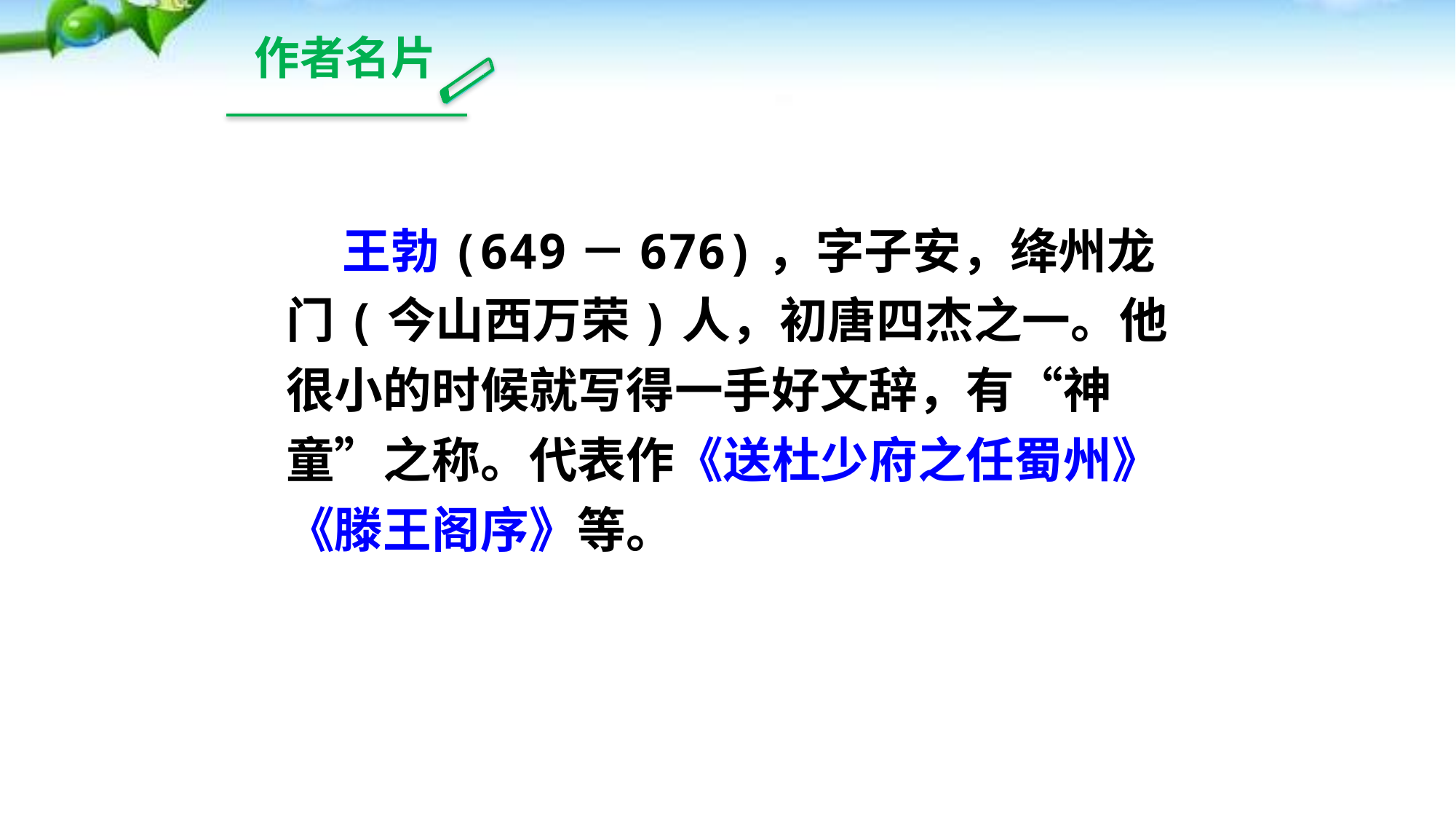

作者名片

    王勃(649－676)，字子安，绛州龙门(今山西万荣)人，初唐四杰之一。他很小的时候就写得一手好文辞，有“神童”之称。代表作《送杜少府之任蜀州》《滕王阁序》等。